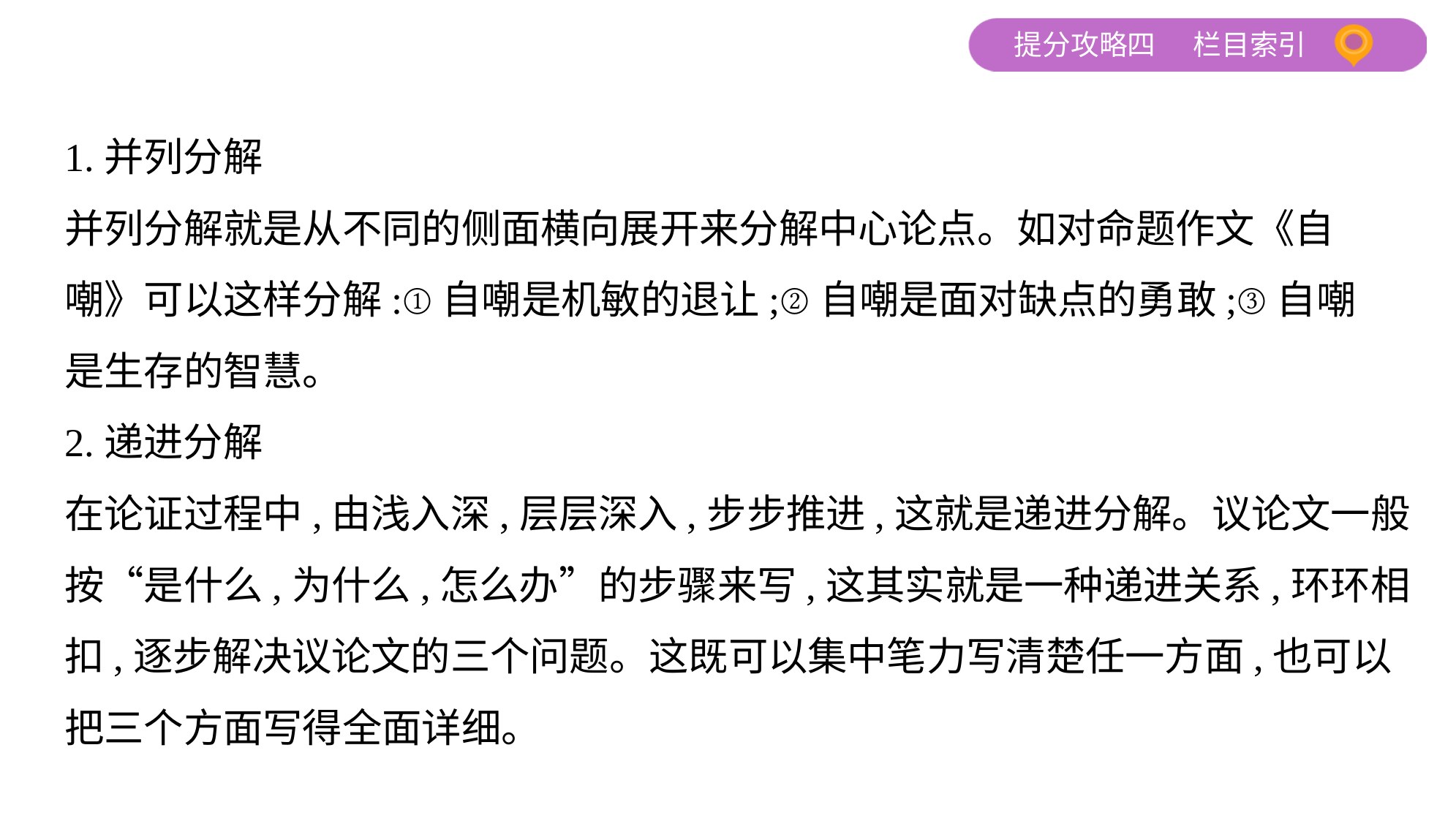

1.并列分解
并列分解就是从不同的侧面横向展开来分解中心论点。如对命题作文《自
嘲》可以这样分解:①自嘲是机敏的退让;②自嘲是面对缺点的勇敢;③自嘲
是生存的智慧。
2.递进分解
在论证过程中,由浅入深,层层深入,步步推进,这就是递进分解。议论文一般
按“是什么,为什么,怎么办”的步骤来写,这其实就是一种递进关系,环环相
扣,逐步解决议论文的三个问题。这既可以集中笔力写清楚任一方面,也可以
把三个方面写得全面详细。